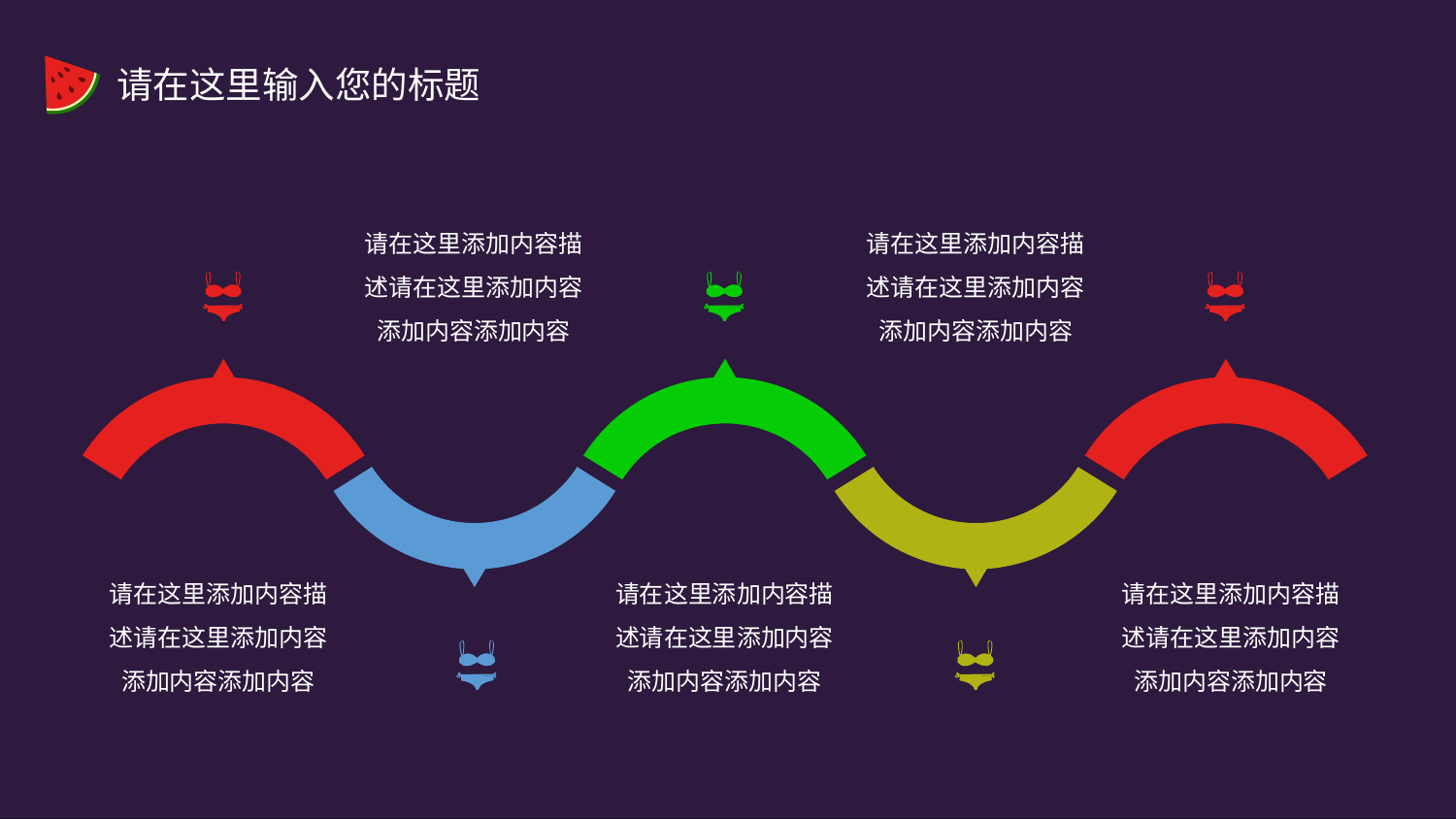

# 请在这里输入您的标题
请在这里添加内容描述请在这里添加内容添加内容添加内容
请在这里添加内容描述请在这里添加内容添加内容添加内容

请在这里添加内容描述请在这里添加内容添加内容添加内容
请在这里添加内容描述请在这里添加内容添加内容添加内容
请在这里添加内容描述请在这里添加内容添加内容添加内容